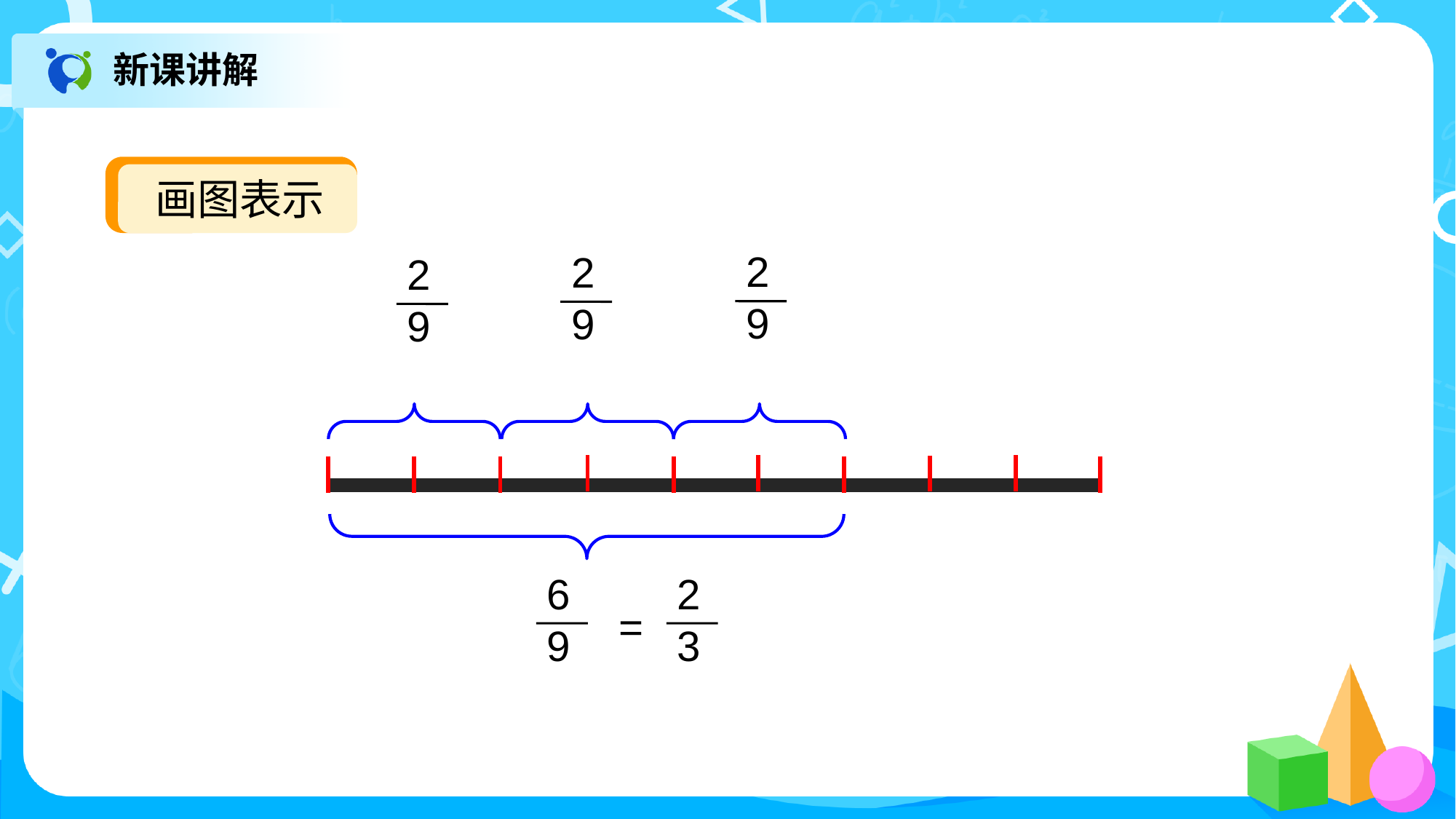

新课讲解

画图表示
2
9

2
9

2
9

6
9

2
3

=